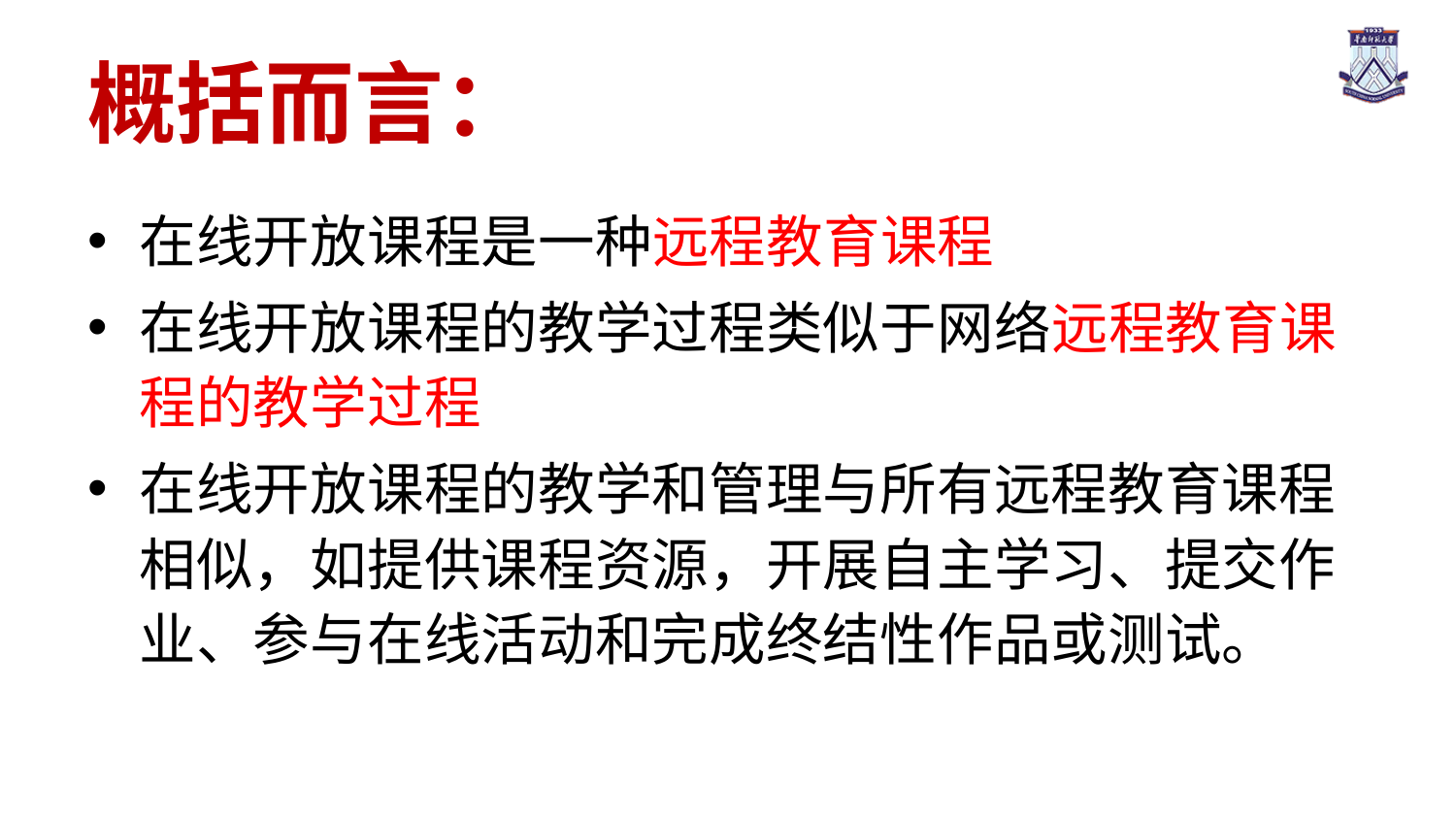

# 概括而言：
在线开放课程是一种远程教育课程
在线开放课程的教学过程类似于网络远程教育课程的教学过程
在线开放课程的教学和管理与所有远程教育课程相似，如提供课程资源，开展自主学习、提交作业、参与在线活动和完成终结性作品或测试。